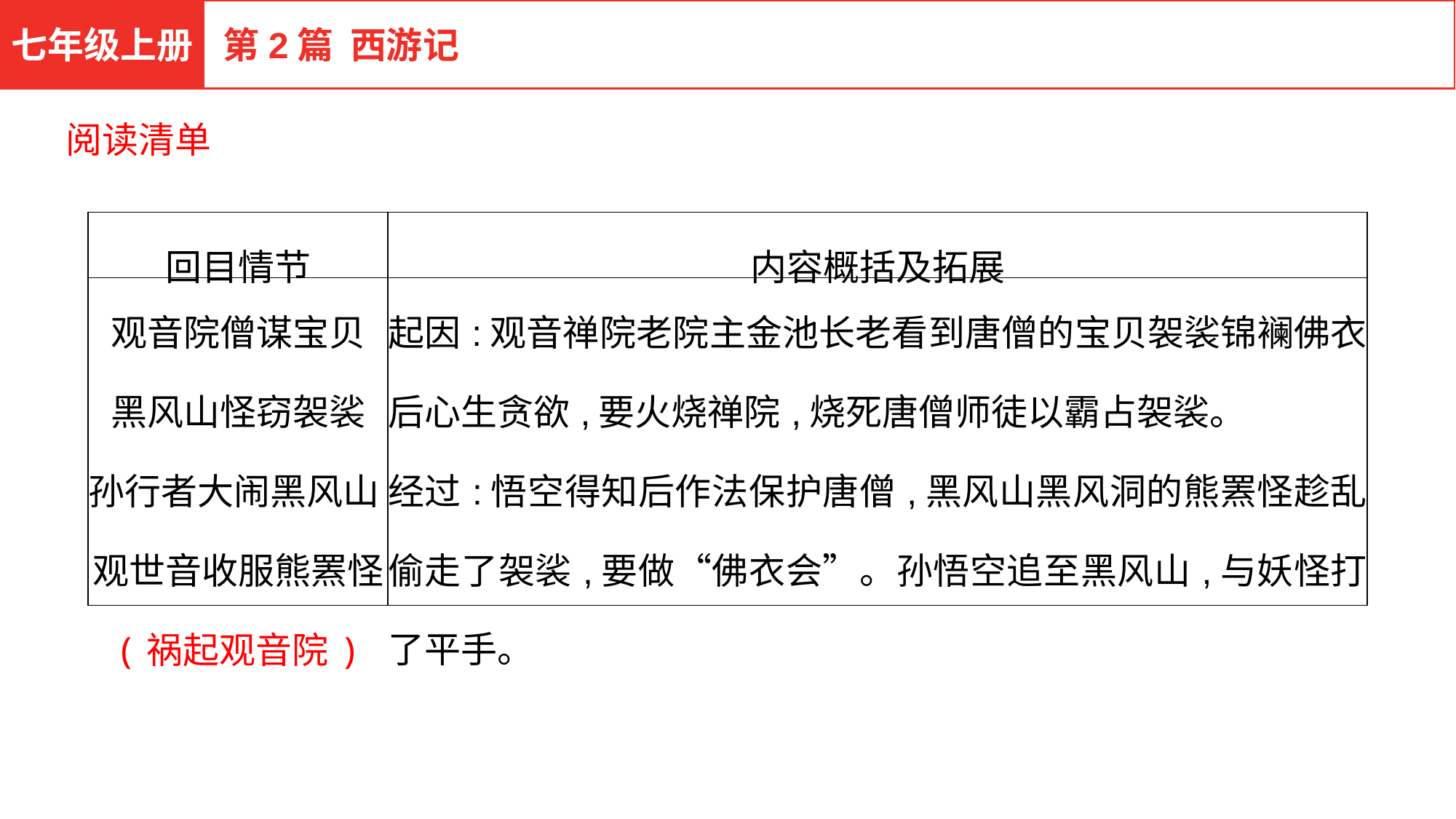

七年级上册
第2篇  西游记
阅读清单
| 回目情节 | 内容概括及拓展 |
| --- | --- |
| 观音院僧谋宝贝 黑风山怪窃袈裟 孙行者大闹黑风山 观世音收服熊罴怪 (祸起观音院) | 起因:观音禅院老院主金池长老看到唐僧的宝贝袈裟锦襕佛衣后心生贪欲,要火烧禅院,烧死唐僧师徒以霸占袈裟。 经过:悟空得知后作法保护唐僧,黑风山黑风洞的熊罴怪趁乱偷走了袈裟,要做“佛衣会”。孙悟空追至黑风山,与妖怪打了平手。 |